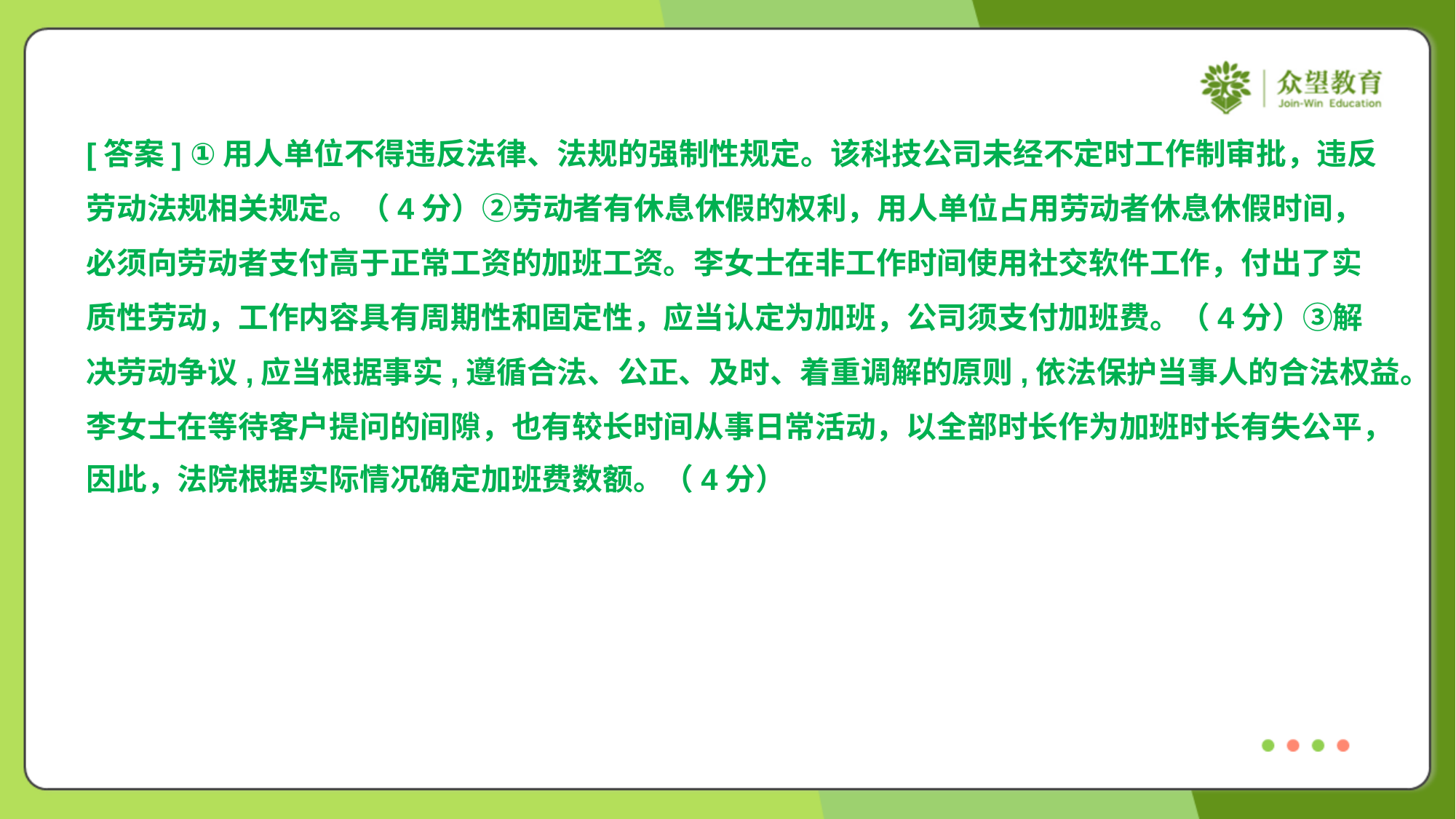

[答案] ①用人单位不得违反法律、法规的强制性规定。该科技公司未经不定时工作制审批，违反
劳动法规相关规定。（4分）②劳动者有休息休假的权利，用人单位占用劳动者休息休假时间，
必须向劳动者支付高于正常工资的加班工资。李女士在非工作时间使用社交软件工作，付出了实
质性劳动，工作内容具有周期性和固定性，应当认定为加班，公司须支付加班费。（4分）③解
决劳动争议,应当根据事实,遵循合法、公正、及时、着重调解的原则,依法保护当事人的合法权益。
李女士在等待客户提问的间隙，也有较长时间从事日常活动，以全部时长作为加班时长有失公平，
因此，法院根据实际情况确定加班费数额。（4分）